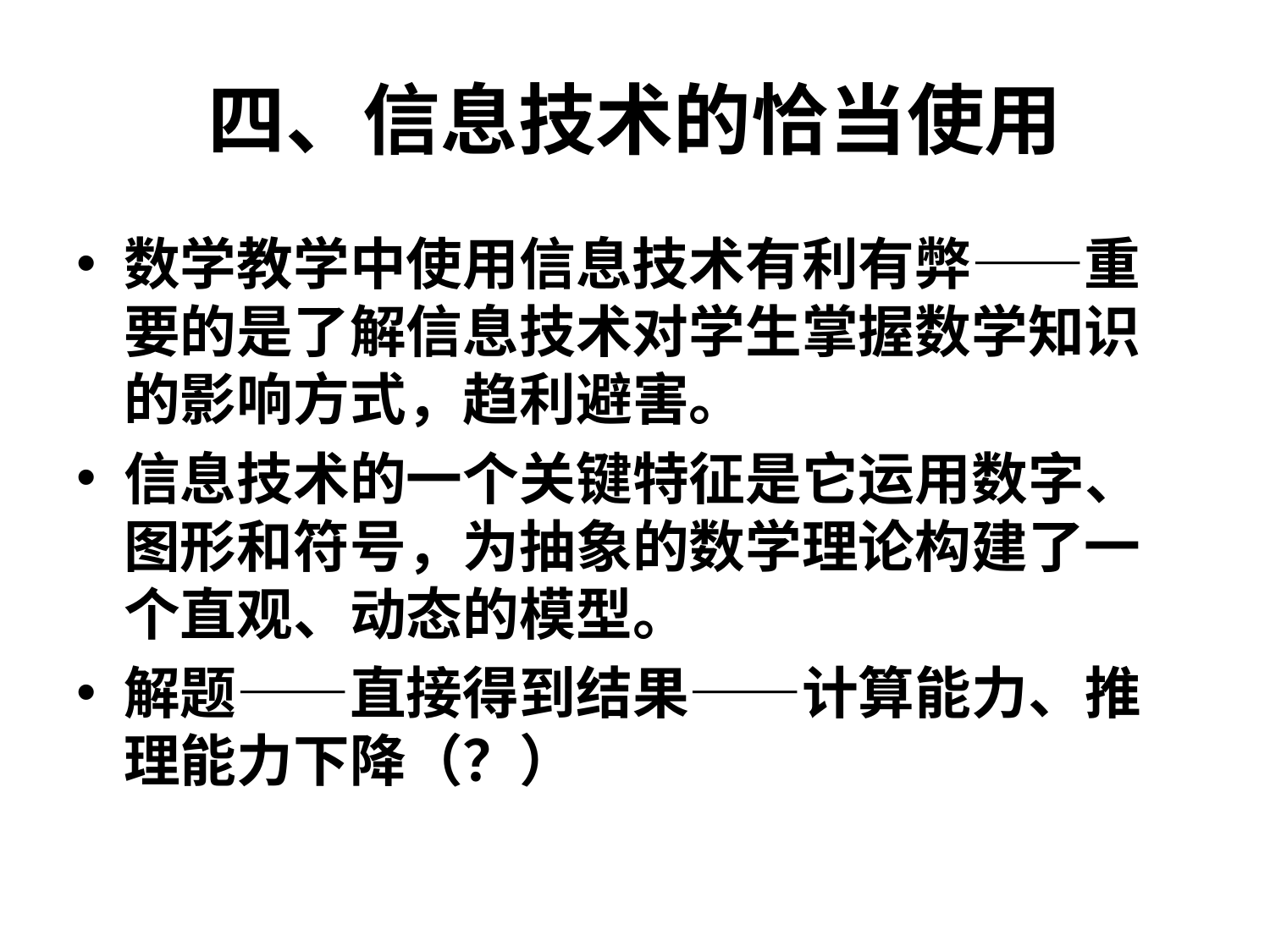

# 四、信息技术的恰当使用
数学教学中使用信息技术有利有弊——重要的是了解信息技术对学生掌握数学知识的影响方式，趋利避害。
信息技术的一个关键特征是它运用数字、图形和符号，为抽象的数学理论构建了一个直观、动态的模型。
解题——直接得到结果——计算能力、推理能力下降（？）